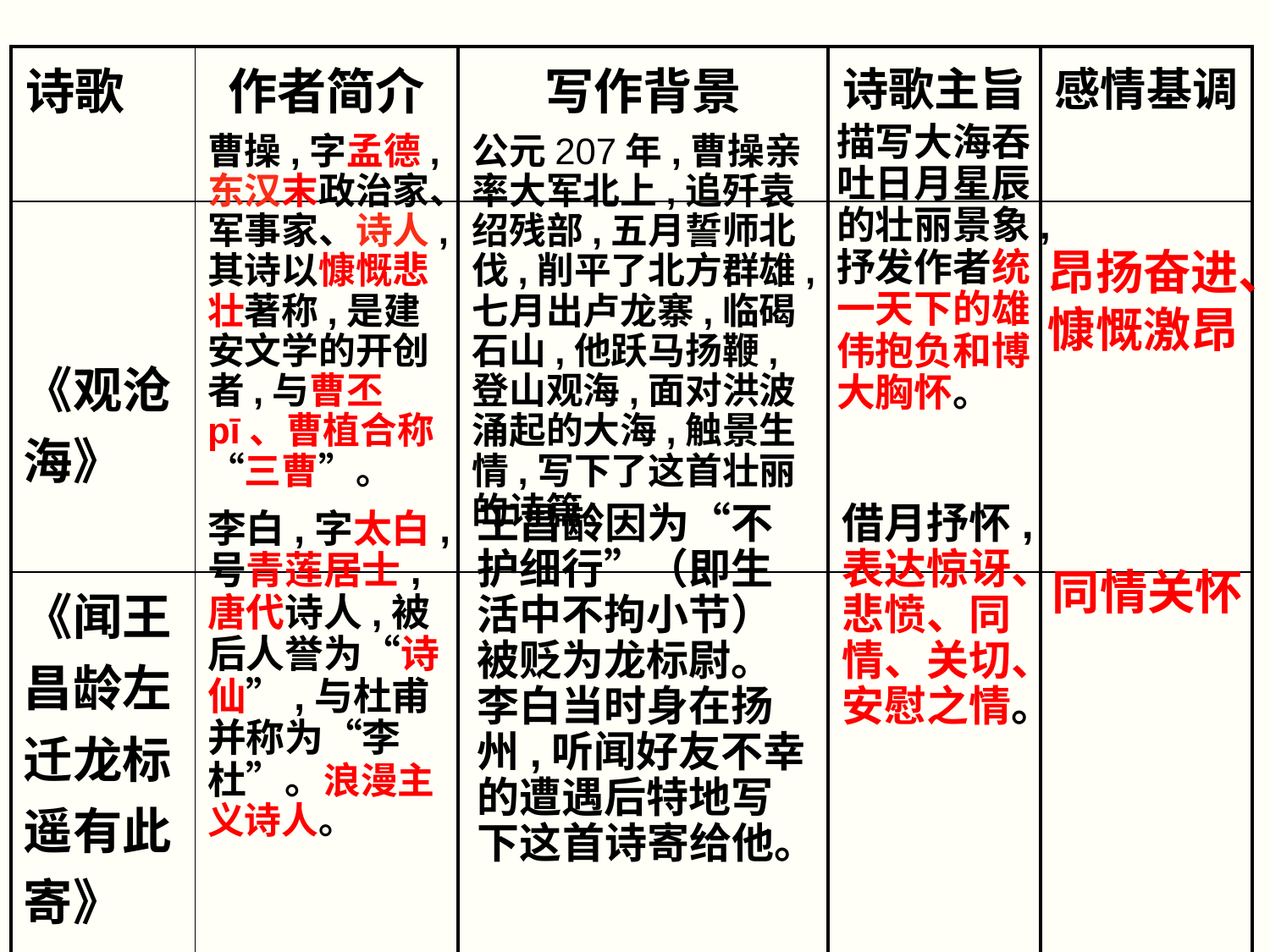

| 诗歌 | 作者简介 | 写作背景 | 诗歌主旨 | 感情基调 |
| --- | --- | --- | --- | --- |
| 《观沧海》 |  |  |  |  |
| 《闻王昌龄左迁龙标遥有此寄》 |  |  |  |  |
描写大海吞吐日月星辰的壮丽景象,抒发作者统一天下的雄伟抱负和博大胸怀。
曹操,字孟德,东汉末政治家、军事家、诗人,其诗以慷慨悲壮著称,是建安文学的开创者,与曹丕pī、曹植合称“三曹”。
公元207年,曹操亲率大军北上,追歼袁绍残部,五月誓师北伐,削平了北方群雄,七月出卢龙寨,临碣石山,他跃马扬鞭,登山观海,面对洪波涌起的大海,触景生情,写下了这首壮丽的诗篇。
昂扬奋进、慷慨激昂
王昌龄因为“不护细行”（即生活中不拘小节）被贬为龙标尉。李白当时身在扬州,听闻好友不幸的遭遇后特地写下这首诗寄给他。
借月抒怀,表达惊讶、悲愤、同情、关切、安慰之情。

李白,字太白,号青莲居士,唐代诗人,被后人誉为“诗仙”,与杜甫并称为“李杜”。浪漫主义诗人。
同情关怀